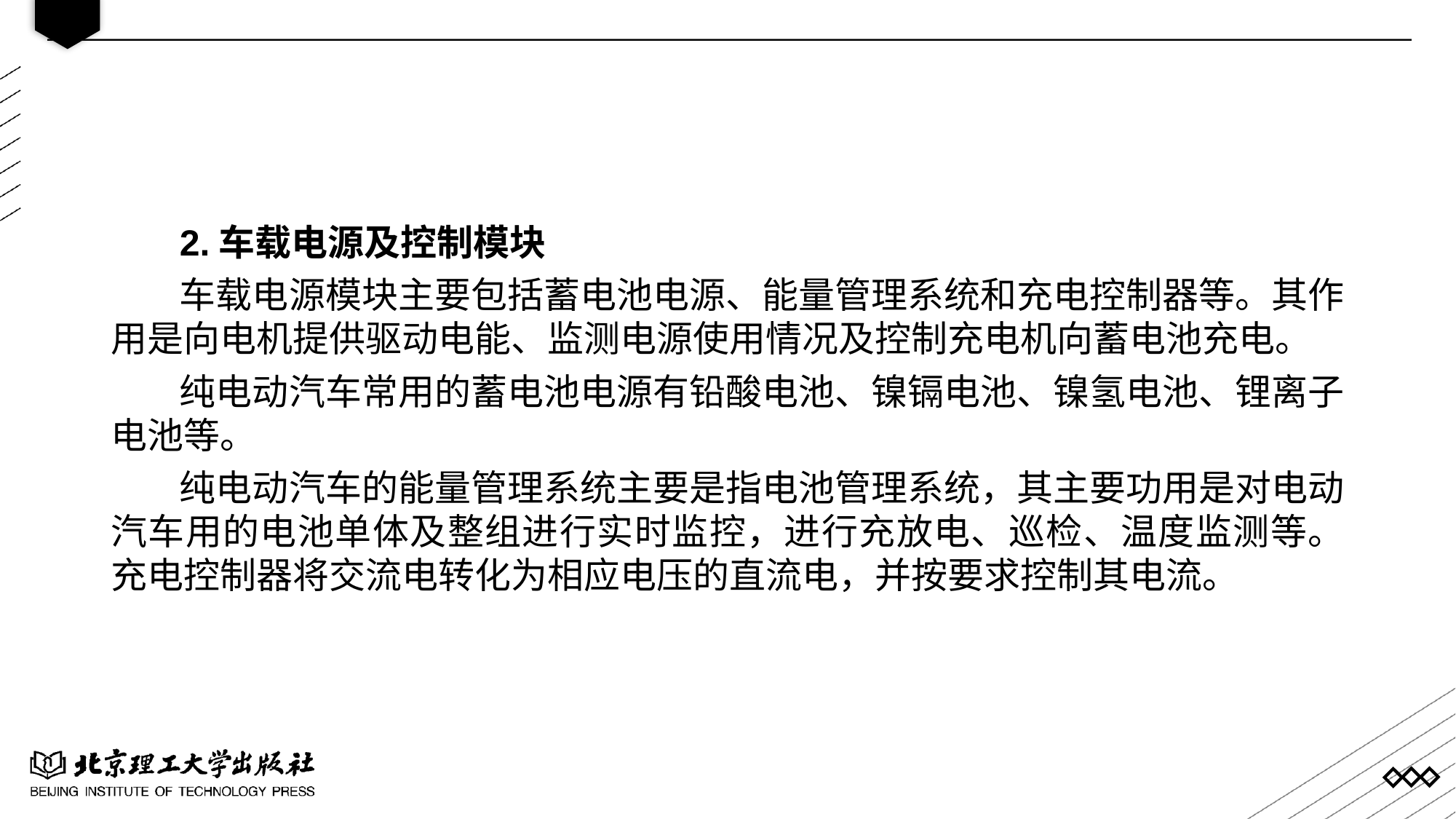

2.车载电源及控制模块
车载电源模块主要包括蓄电池电源、能量管理系统和充电控制器等。其作用是向电机提供驱动电能、监测电源使用情况及控制充电机向蓄电池充电。
纯电动汽车常用的蓄电池电源有铅酸电池、镍镉电池、镍氢电池、锂离子电池等。
纯电动汽车的能量管理系统主要是指电池管理系统，其主要功用是对电动汽车用的电池单体及整组进行实时监控，进行充放电、巡检、温度监测等。充电控制器将交流电转化为相应电压的直流电，并按要求控制其电流。